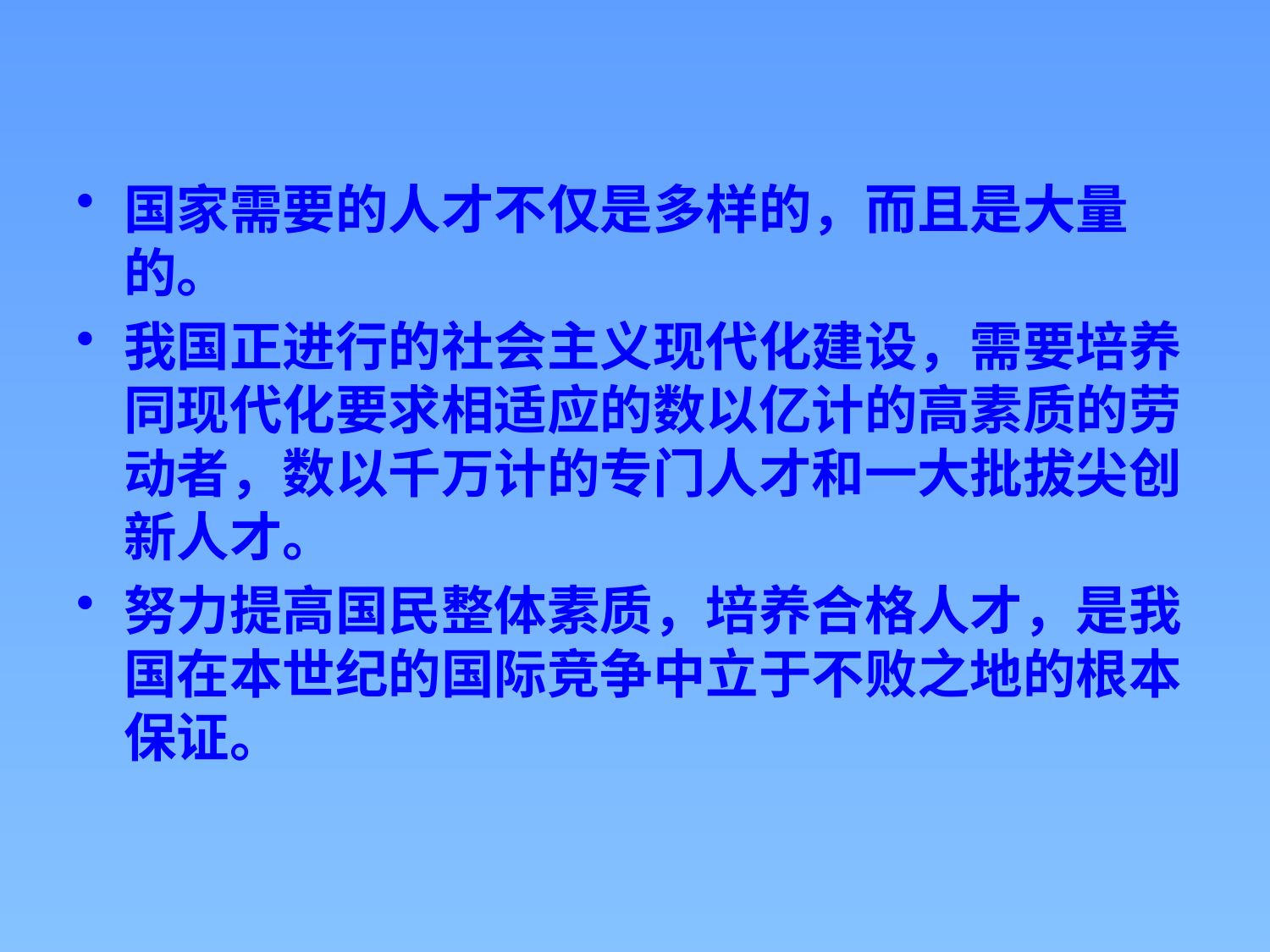

国家需要的人才不仅是多样的，而且是大量的。
我国正进行的社会主义现代化建设，需要培养同现代化要求相适应的数以亿计的高素质的劳动者，数以千万计的专门人才和一大批拔尖创新人才。
努力提高国民整体素质，培养合格人才，是我国在本世纪的国际竞争中立于不败之地的根本保证。